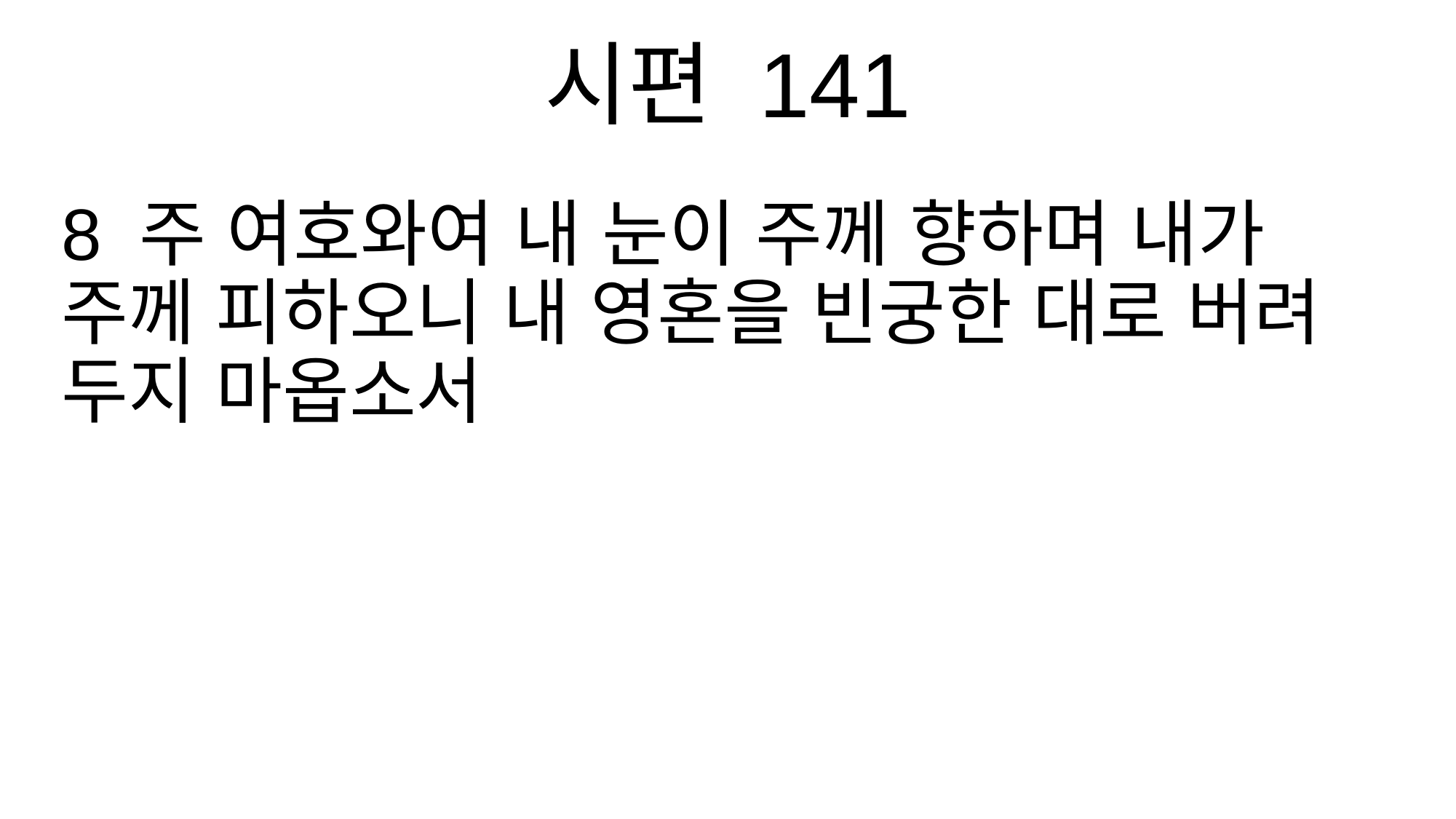

시편 141
8 주 여호와여 내 눈이 주께 향하며 내가 주께 피하오니 내 영혼을 빈궁한 대로 버려 두지 마옵소서